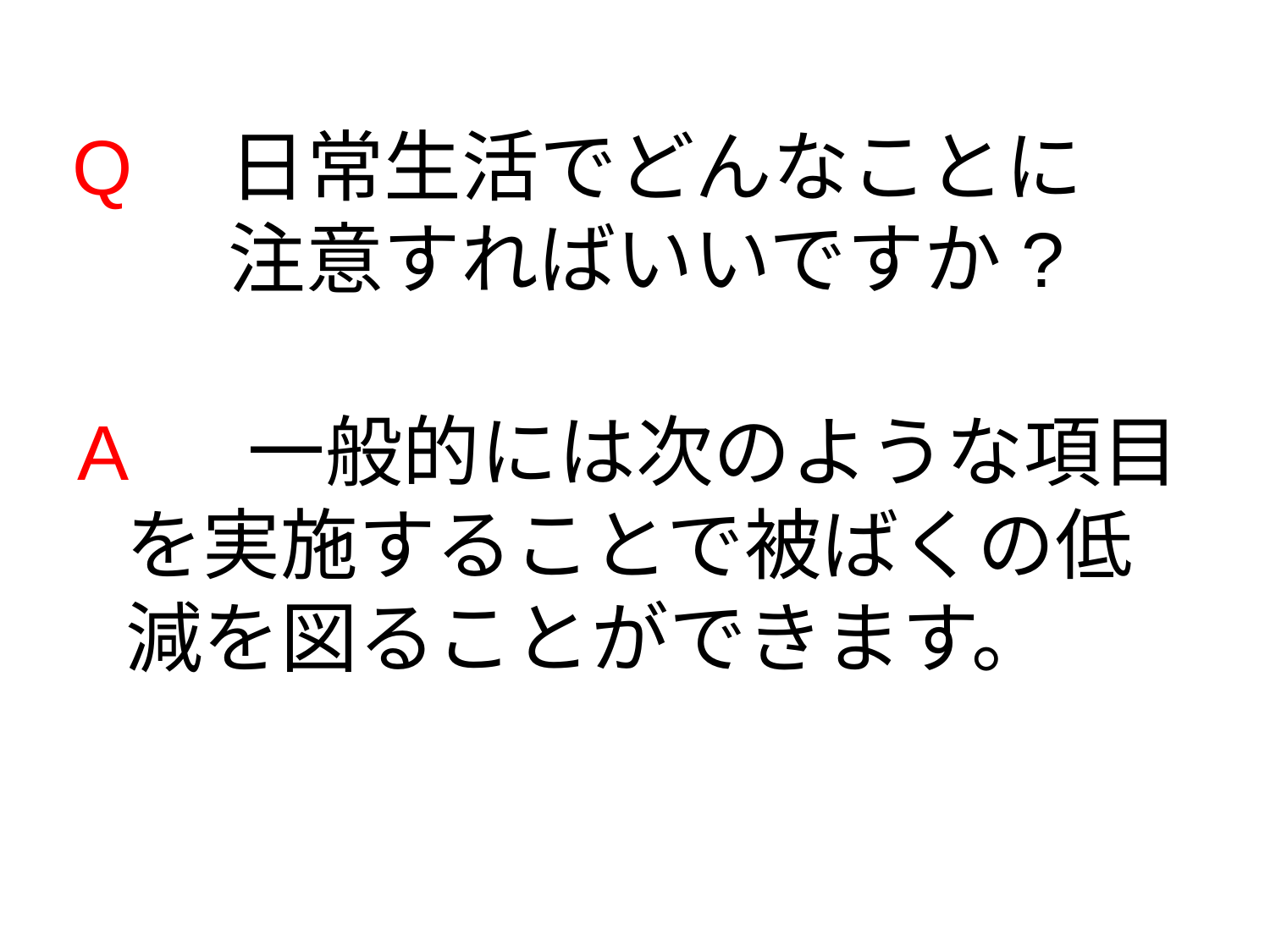

# Q　日常生活でどんなことに 　　注意すればいいですか?
A 　一般的には次のような項目を実施することで被ばくの低減を図ることができます。